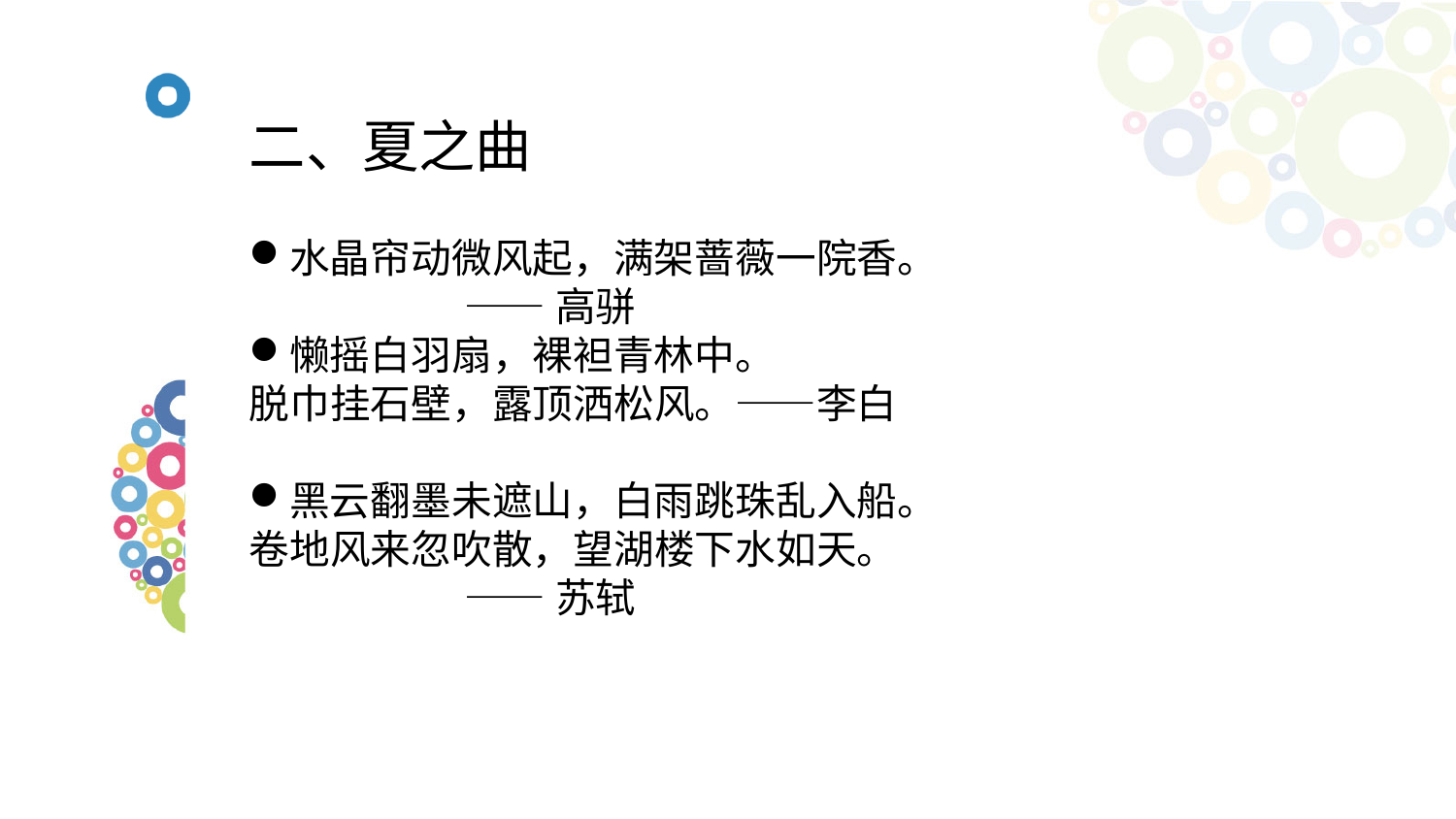

# 二、夏之曲
水晶帘动微风起，满架蔷薇一院香。
                        ——高骈
懒摇白羽扇，裸袒青林中。
脱巾挂石壁，露顶洒松风。——李白

黑云翻墨未遮山，白雨跳珠乱入船。
卷地风来忽吹散，望湖楼下水如天。
                        ——苏轼